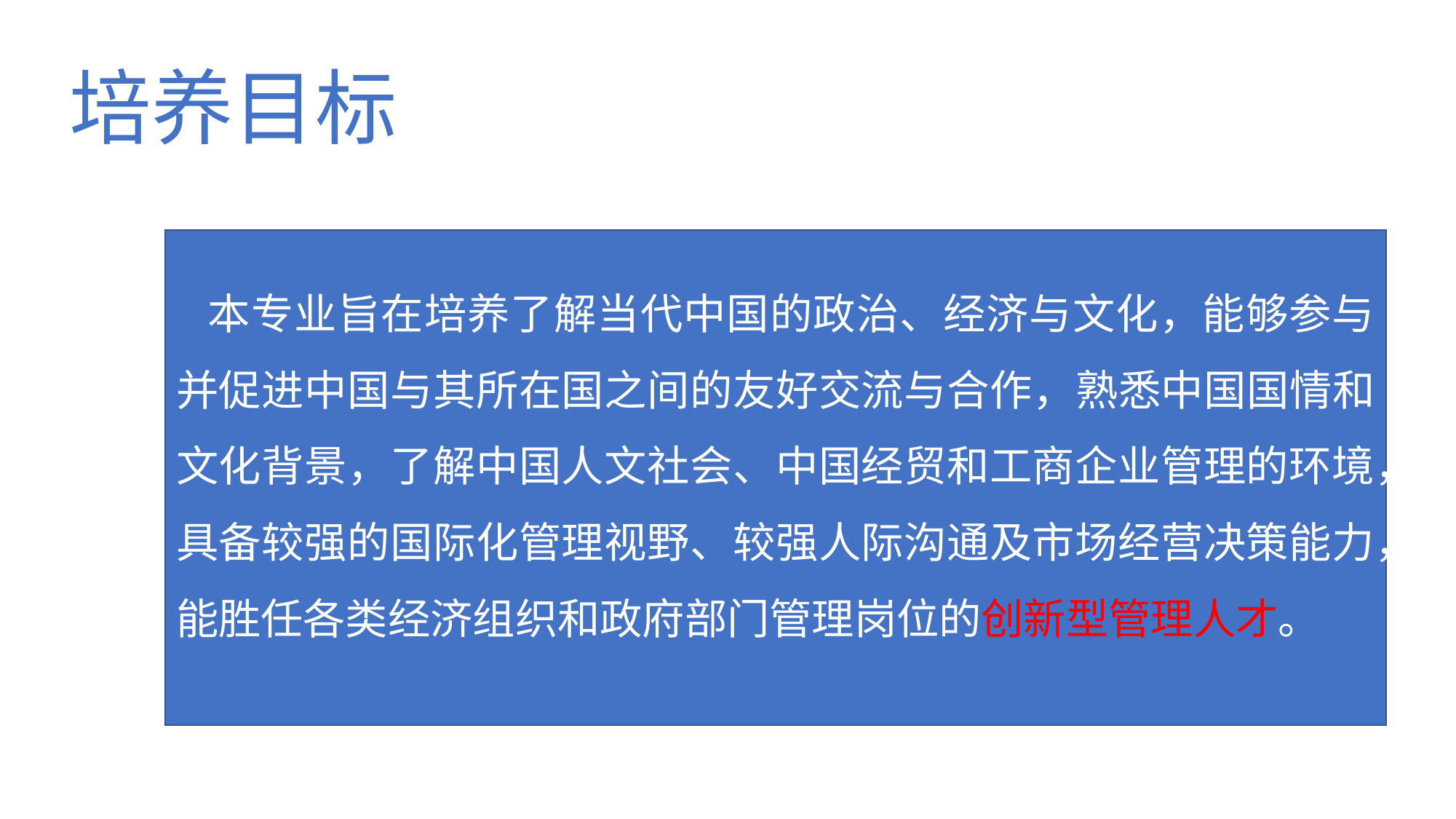

培养目标
本专业旨在培养了解当代中国的政治、经济与文化，能够参与并促进中国与其所在国之间的友好交流与合作，熟悉中国国情和文化背景，了解中国人文社会、中国经贸和工商企业管理的环境，具备较强的国际化管理视野、较强人际沟通及市场经营决策能力，能胜任各类经济组织和政府部门管理岗位的创新型管理人才。